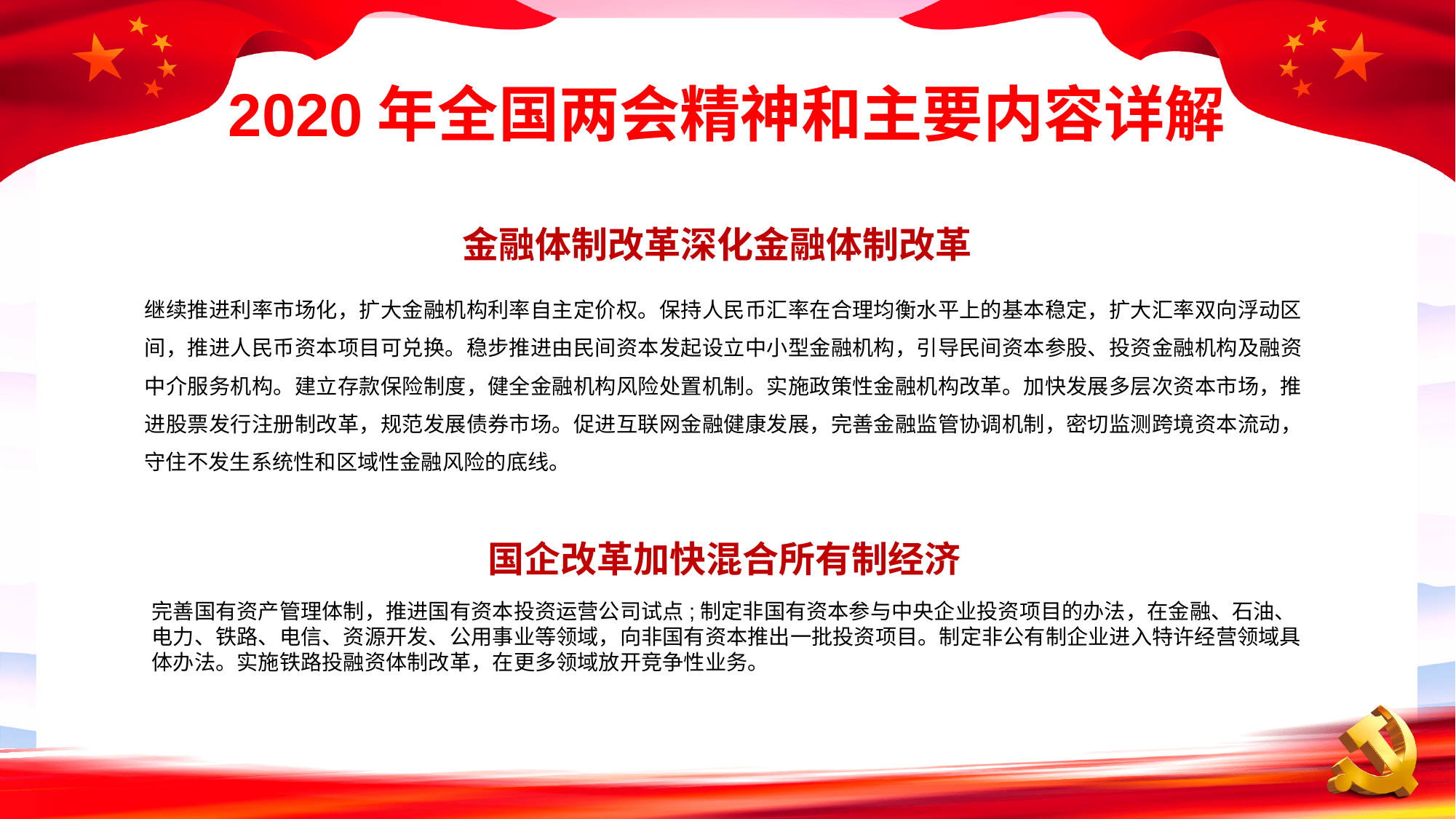

金融体制改革深化金融体制改革
继续推进利率市场化，扩大金融机构利率自主定价权。保持人民币汇率在合理均衡水平上的基本稳定，扩大汇率双向浮动区间，推进人民币资本项目可兑换。稳步推进由民间资本发起设立中小型金融机构，引导民间资本参股、投资金融机构及融资中介服务机构。建立存款保险制度，健全金融机构风险处置机制。实施政策性金融机构改革。加快发展多层次资本市场，推进股票发行注册制改革，规范发展债券市场。促进互联网金融健康发展，完善金融监管协调机制，密切监测跨境资本流动，守住不发生系统性和区域性金融风险的底线。
国企改革加快混合所有制经济
完善国有资产管理体制，推进国有资本投资运营公司试点;制定非国有资本参与中央企业投资项目的办法，在金融、石油、电力、铁路、电信、资源开发、公用事业等领域，向非国有资本推出一批投资项目。制定非公有制企业进入特许经营领域具体办法。实施铁路投融资体制改革，在更多领域放开竞争性业务。